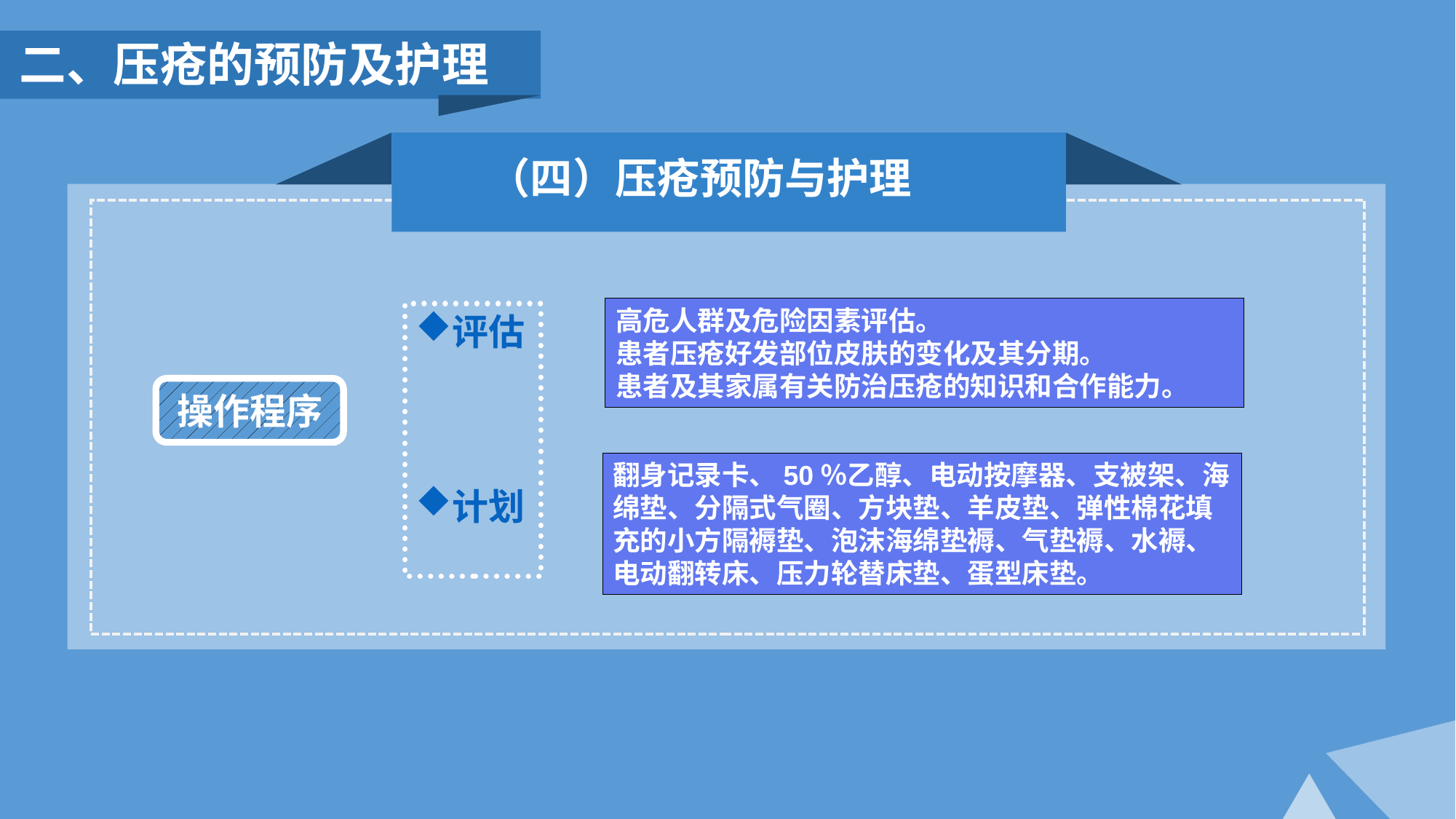

二、压疮的预防及护理

（四）压疮预防与护理

高危人群及危险因素评估。
患者压疮好发部位皮肤的变化及其分期。
患者及其家属有关防治压疮的知识和合作能力。
评估

计划

操作程序
翻身记录卡、50％乙醇、电动按摩器、支被架、海绵垫、分隔式气圈、方块垫、羊皮垫、弹性棉花填充的小方隔褥垫、泡沫海绵垫褥、气垫褥、水褥、电动翻转床、压力轮替床垫、蛋型床垫。